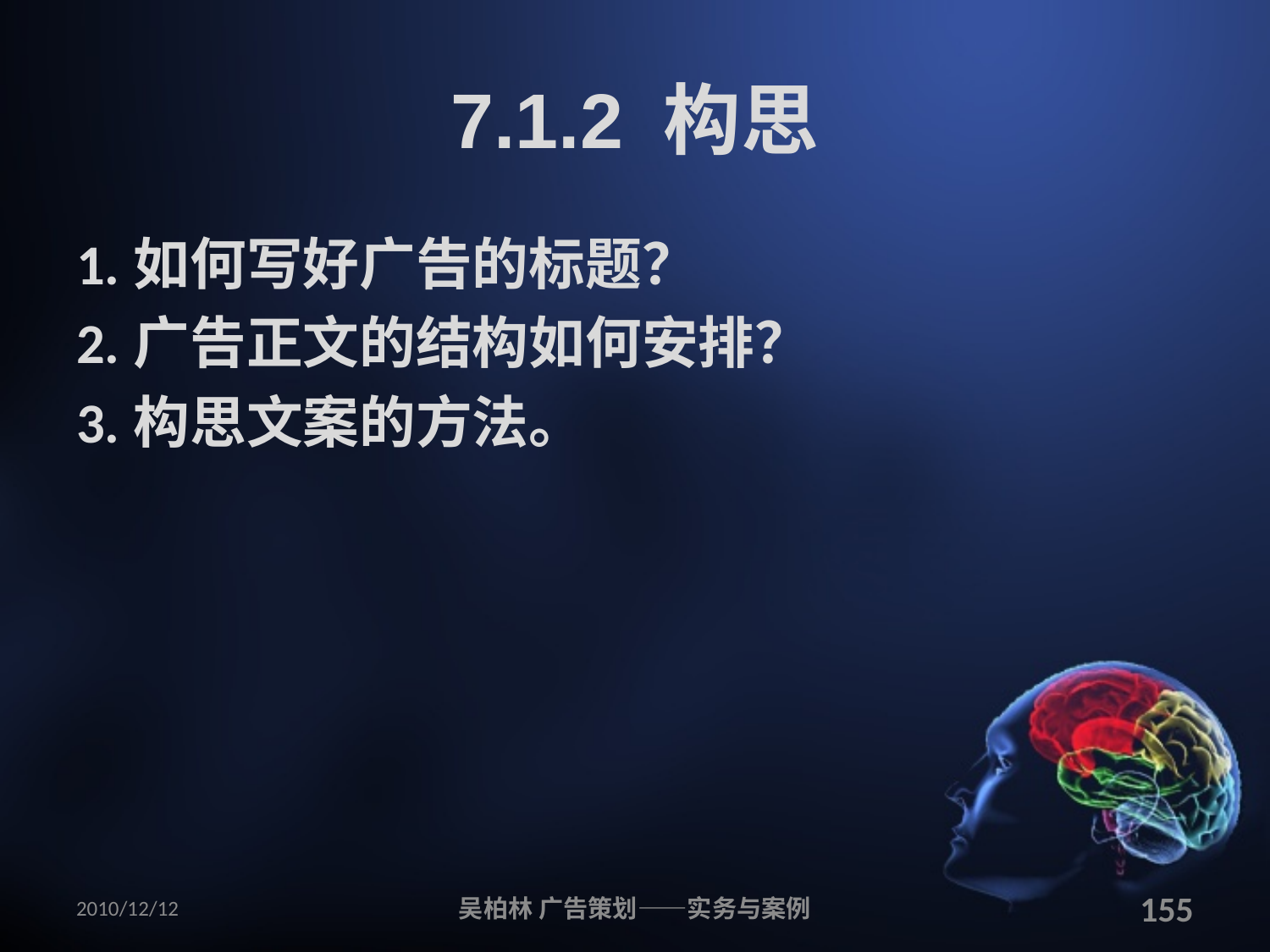

# 7.1.2 构思
1.如何写好广告的标题？
2.广告正文的结构如何安排？
3.构思文案的方法。

2010/12/12
吴柏林 广告策划——实务与案例
155